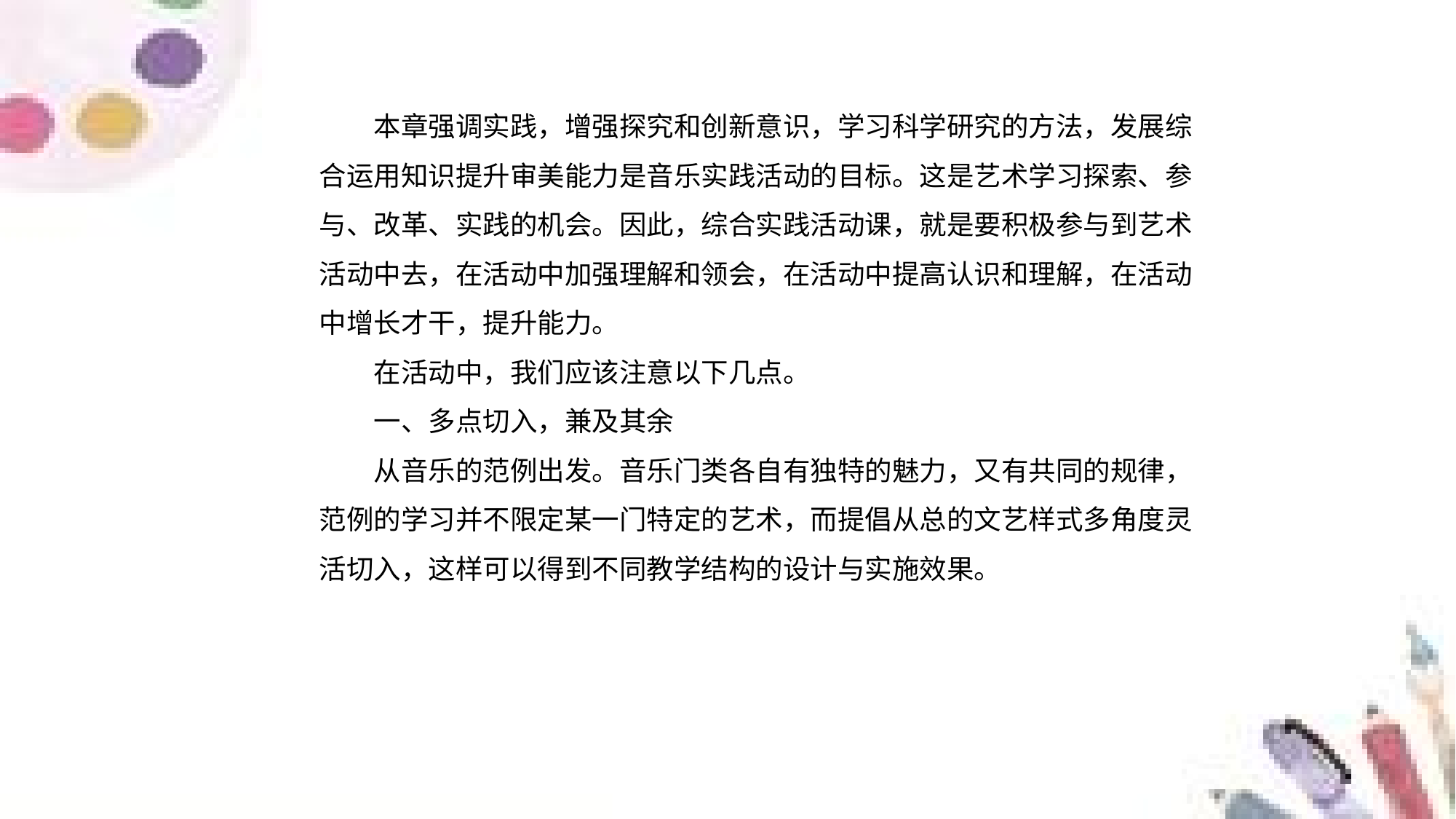

本章强调实践，增强探究和创新意识，学习科学研究的方法，发展综合运用知识提升审美能力是音乐实践活动的目标。这是艺术学习探索、参与、改革、实践的机会。因此，综合实践活动课，就是要积极参与到艺术活动中去，在活动中加强理解和领会，在活动中提高认识和理解，在活动中增长才干，提升能力。
在活动中，我们应该注意以下几点。
一、多点切入，兼及其余
从音乐的范例出发。音乐门类各自有独特的魅力，又有共同的规律，范例的学习并不限定某一门特定的艺术，而提倡从总的文艺样式多角度灵活切入，这样可以得到不同教学结构的设计与实施效果。

6